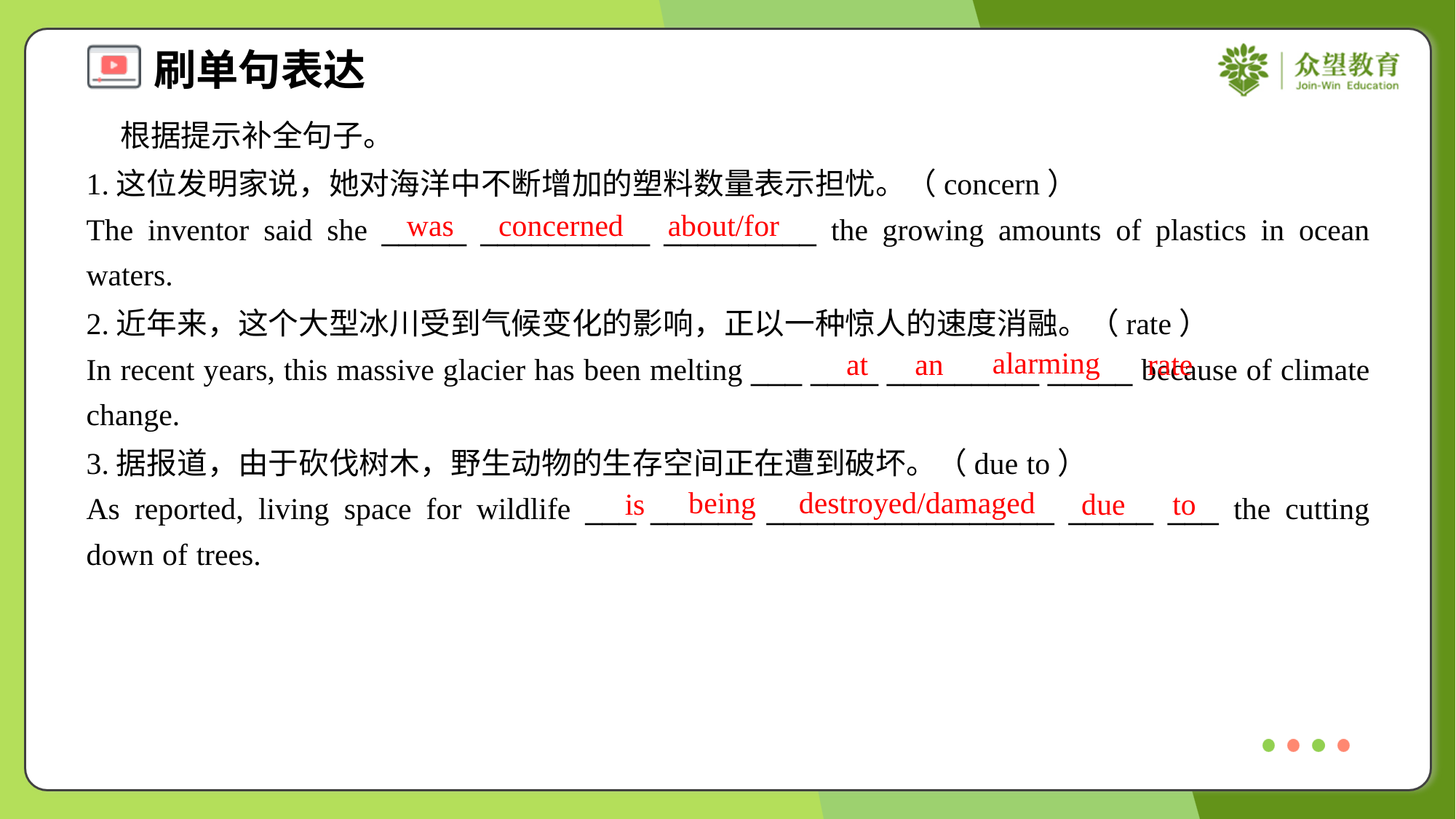

根据提示补全句子。
1.这位发明家说，她对海洋中不断增加的塑料数量表示担忧。（concern）
The inventor said she _____ __________ _________ the growing amounts of plastics in ocean waters.
was
concerned
about/for
2.近年来，这个大型冰川受到气候变化的影响，正以一种惊人的速度消融。（rate）
In recent years, this massive glacier has been melting ___ ____ _________ _____ because of climate change.
alarming
at
an
rate
3.据报道，由于砍伐树木，野生动物的生存空间正在遭到破坏。（due to）
As reported, living space for wildlife ___ ______ _________________ _____ ___ the cutting down of trees.
being
destroyed/damaged
is
due
to